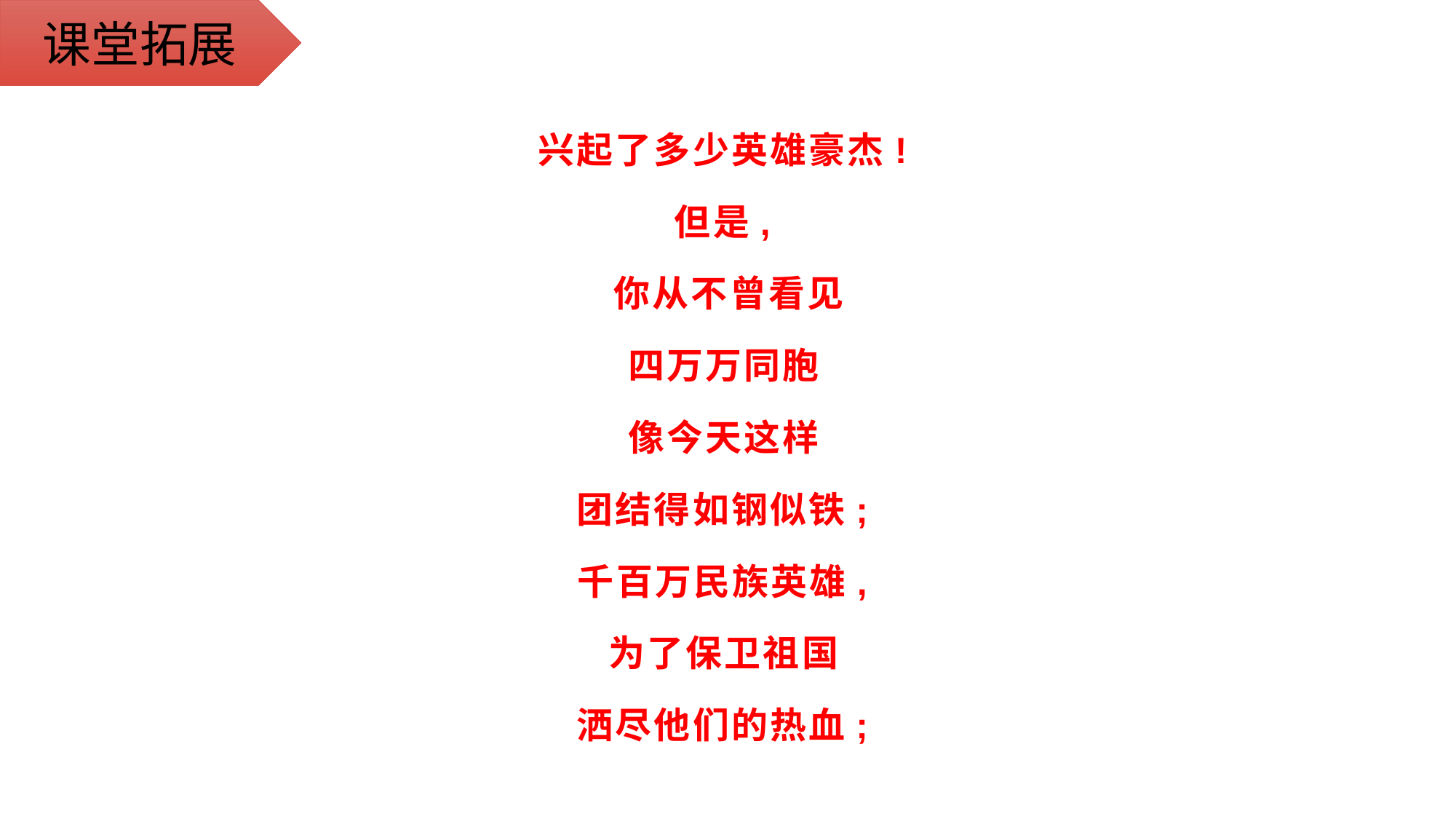

课堂拓展
兴起了多少英雄豪杰!
但是,
你从不曾看见
四万万同胞
像今天这样
团结得如钢似铁;
千百万民族英雄,
为了保卫祖国
洒尽他们的热血;